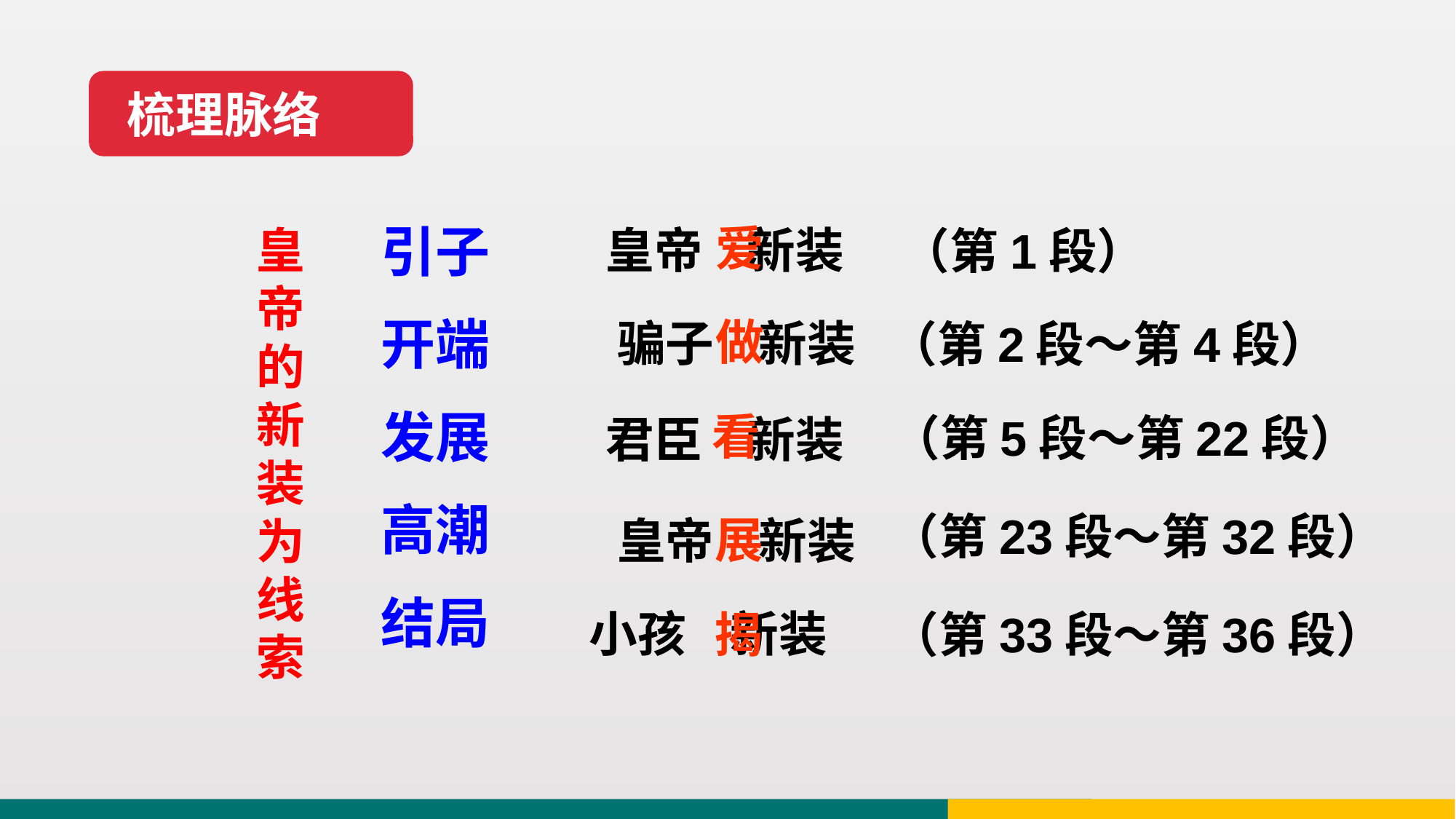

梳理脉络
梳理脉络

爱
引子
开端
发展
高潮
结局
皇帝的新装为线索
皇帝    新装
（第1段）
做
骗子    新装
（第2段～第4段）
看
（第5段～第22段）
君臣    新装
（第23段～第32段）
展
皇帝    新装
小孩    新装
揭
（第33段～第36段）